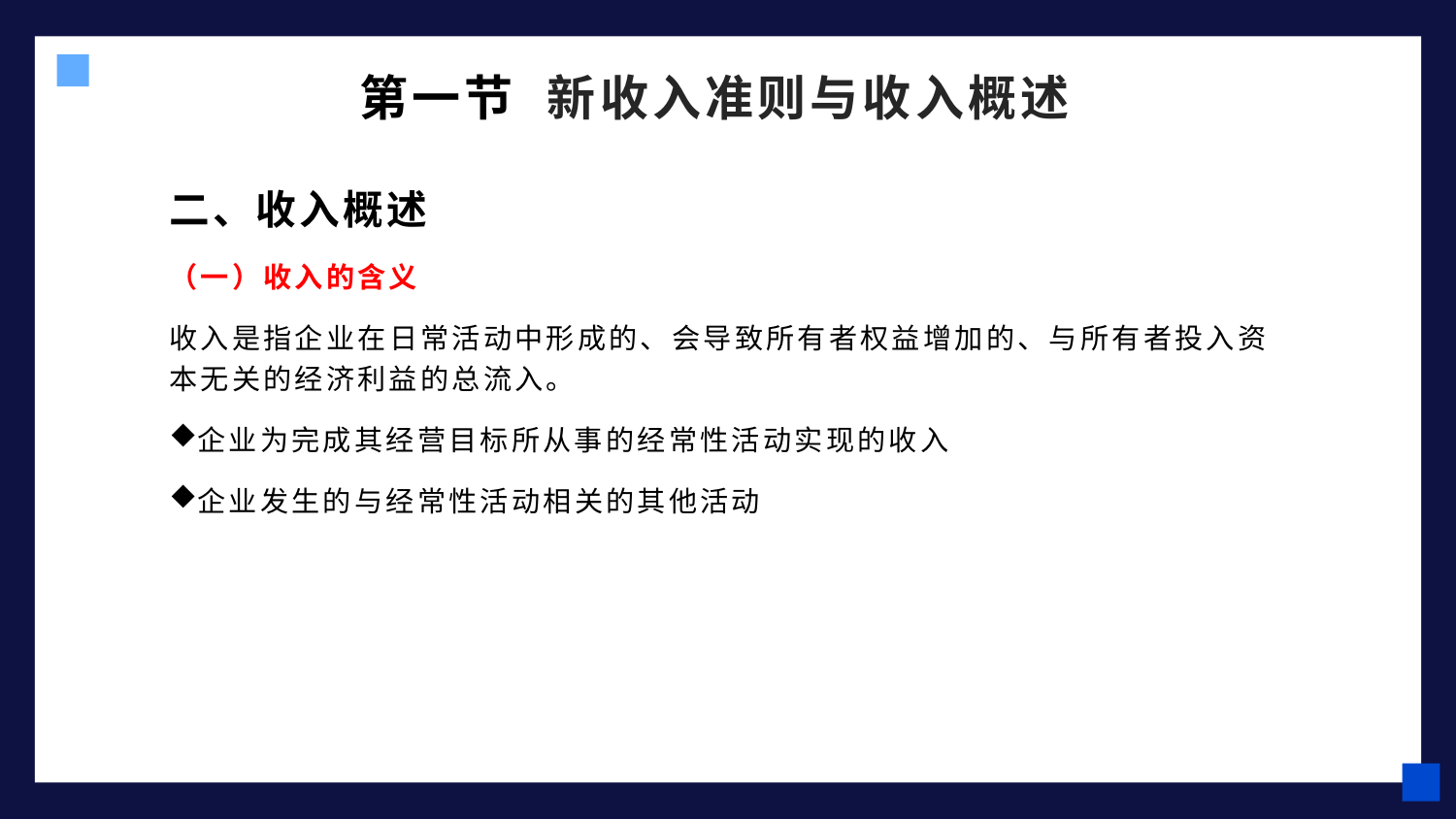

# 第一节  新收入准则与收入概述
二、收入概述
（一）收入的含义
收入是指企业在日常活动中形成的、会导致所有者权益增加的、与所有者投入资本无关的经济利益的总流入。
企业为完成其经营目标所从事的经常性活动实现的收入
企业发生的与经常性活动相关的其他活动